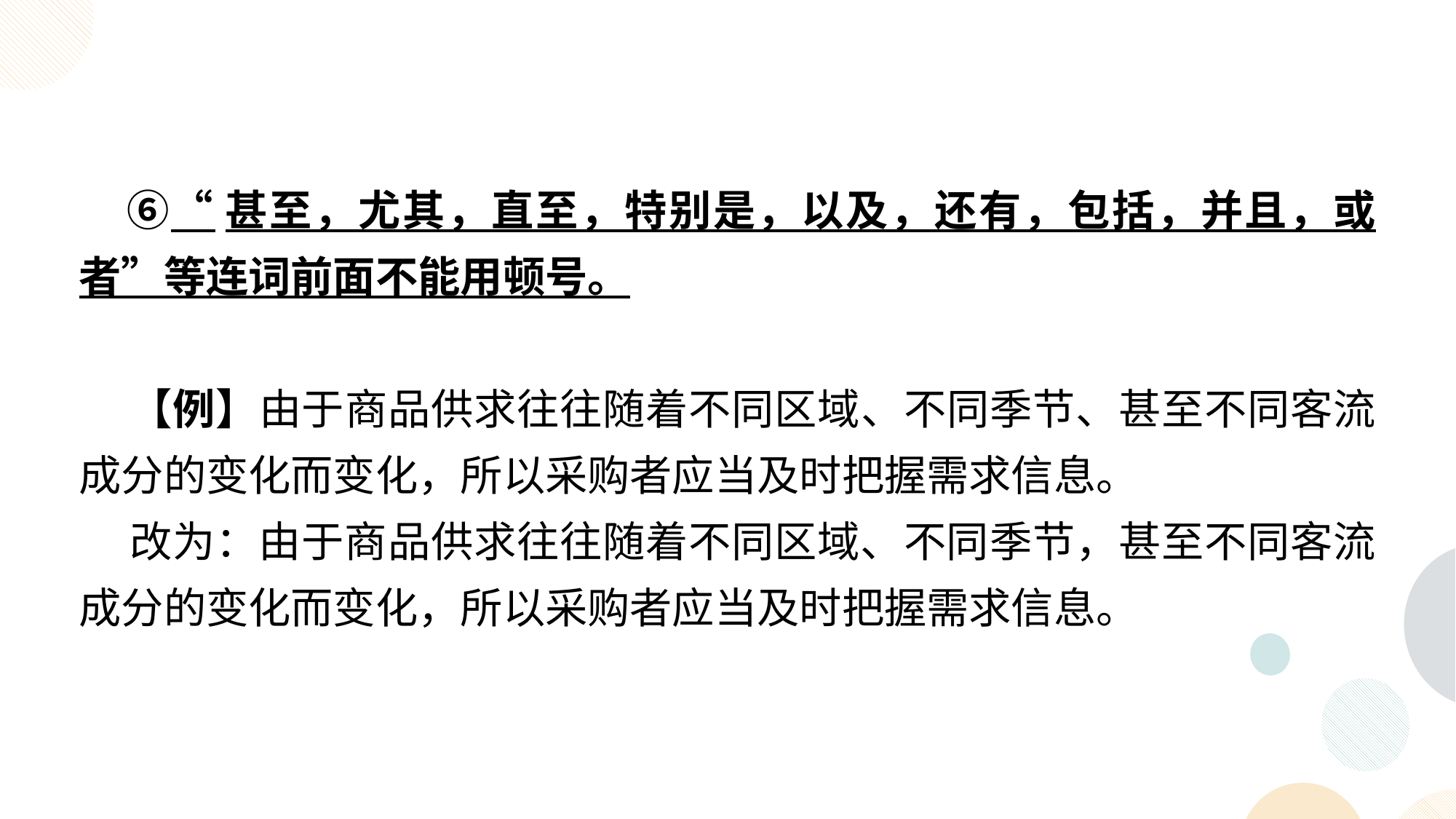

⑥“甚至，尤其，直至，特别是，以及，还有，包括，并且，或者”等连词前面不能用顿号。

    【例】由于商品供求往往随着不同区域、不同季节、甚至不同客流成分的变化而变化，所以采购者应当及时把握需求信息。
    改为：由于商品供求往往随着不同区域、不同季节，甚至不同客流成分的变化而变化，所以采购者应当及时把握需求信息。